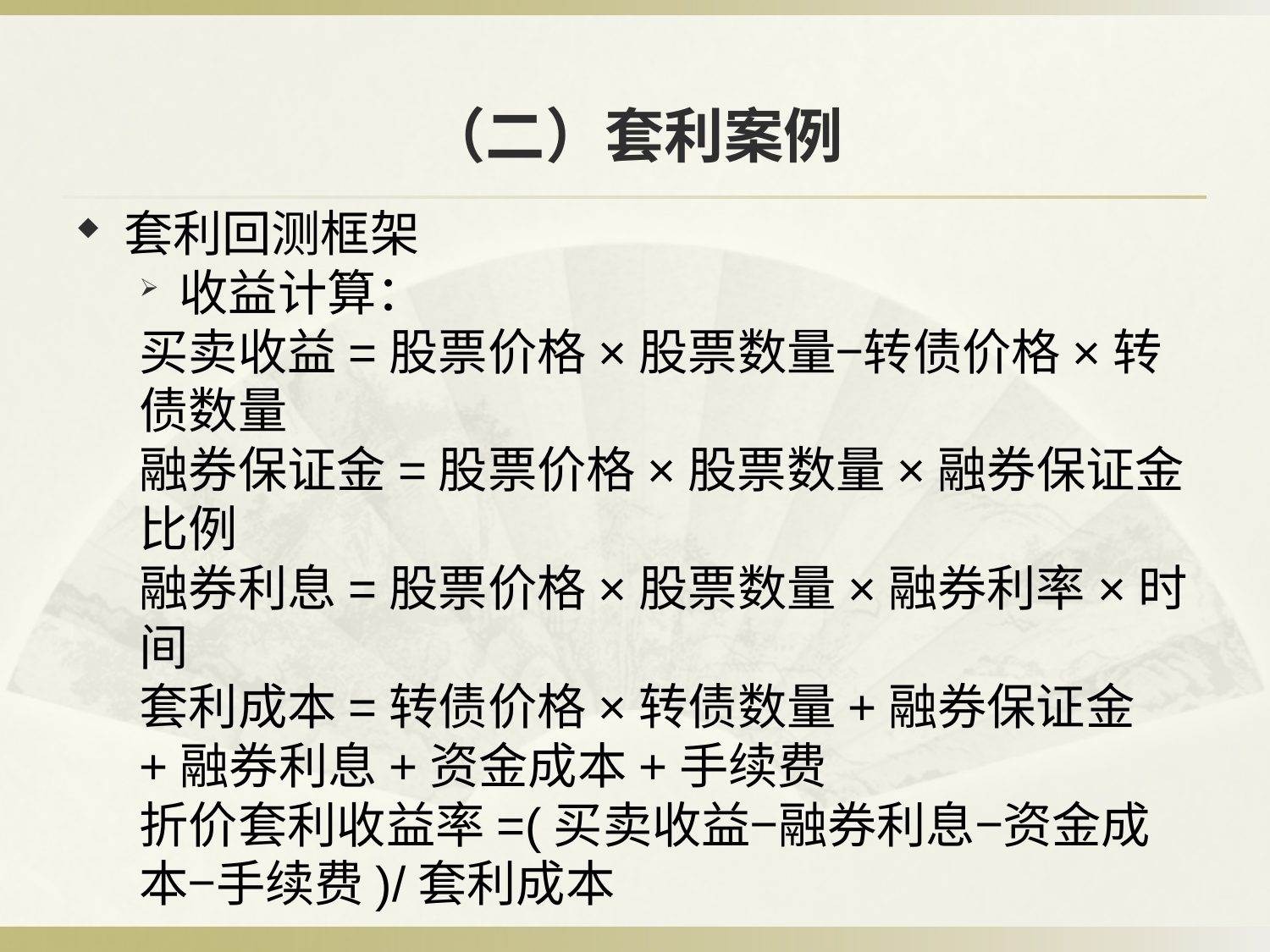

# （二）套利案例
套利回测框架
收益计算：
买卖收益=股票价格×股票数量−转债价格×转债数量
融券保证金=股票价格×股票数量×融券保证金比例
融券利息=股票价格×股票数量×融券利率×时间
套利成本=转债价格×转债数量+融券保证金+融券利息+资金成本+手续费
折价套利收益率=(买卖收益−融券利息−资金成本−手续费)/套利成本